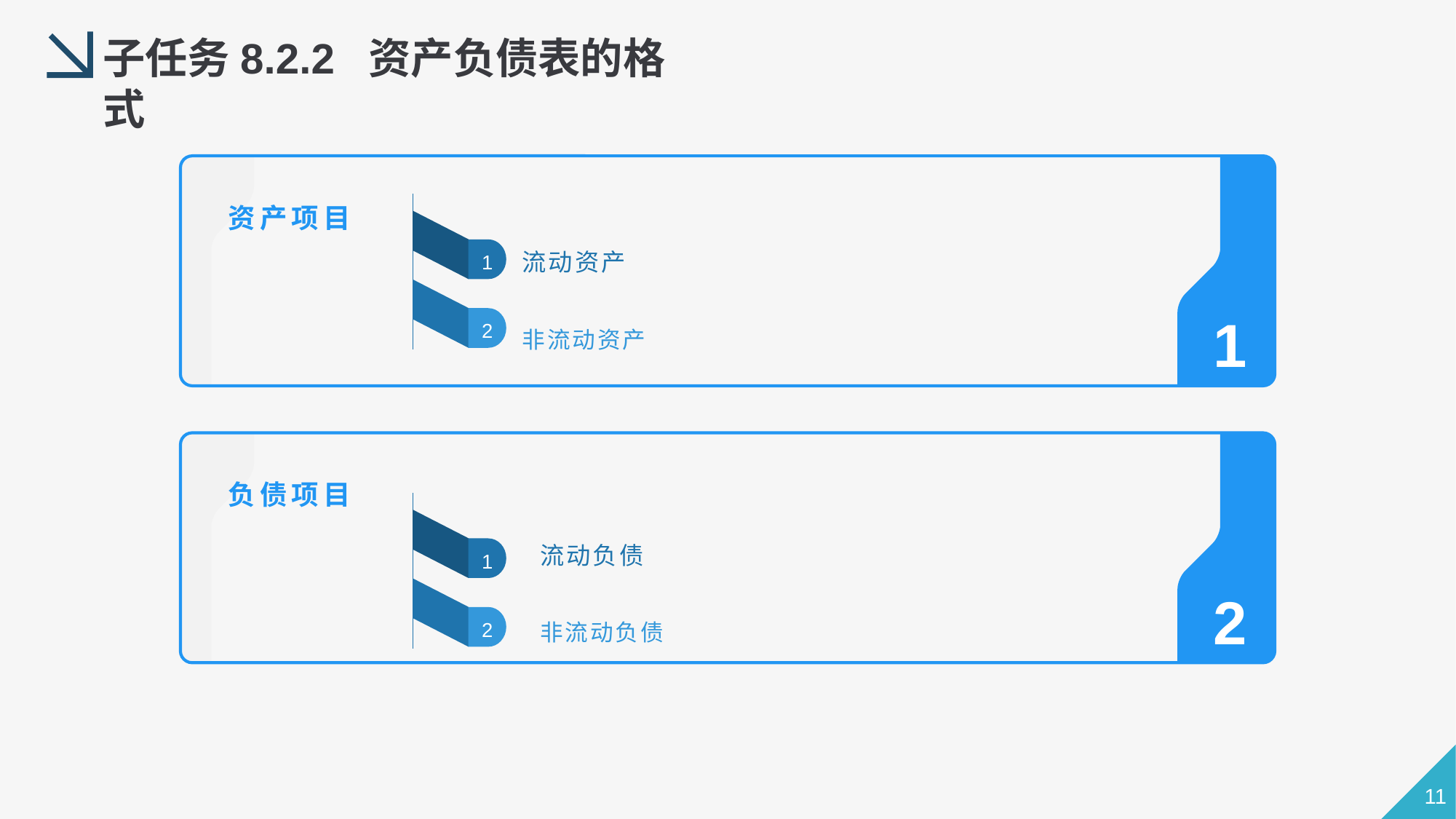

子任务8.2.2  资产负债表的格式

资产项目

流动资产
1

1
2
非流动资产

负债项目

流动负债
1
2

2
非流动负债